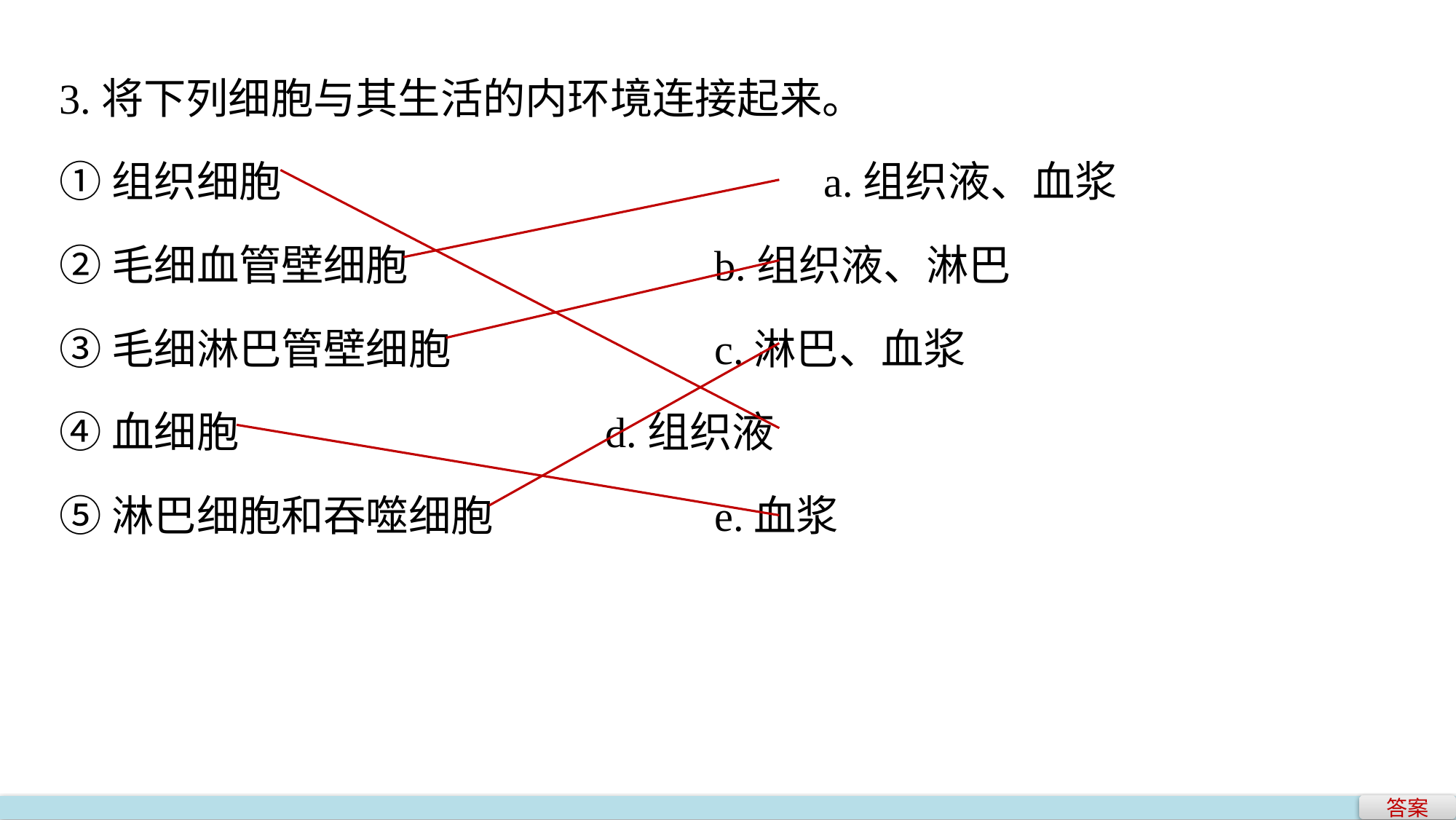

3.将下列细胞与其生活的内环境连接起来。
①组织细胞　　　　　　　　		a.组织液、血浆
②毛细血管壁细胞  			b.组织液、淋巴
③毛细淋巴管壁细胞  			c.淋巴、血浆
④血细胞  				d.组织液
⑤淋巴细胞和吞噬细胞  		e.血浆
答案